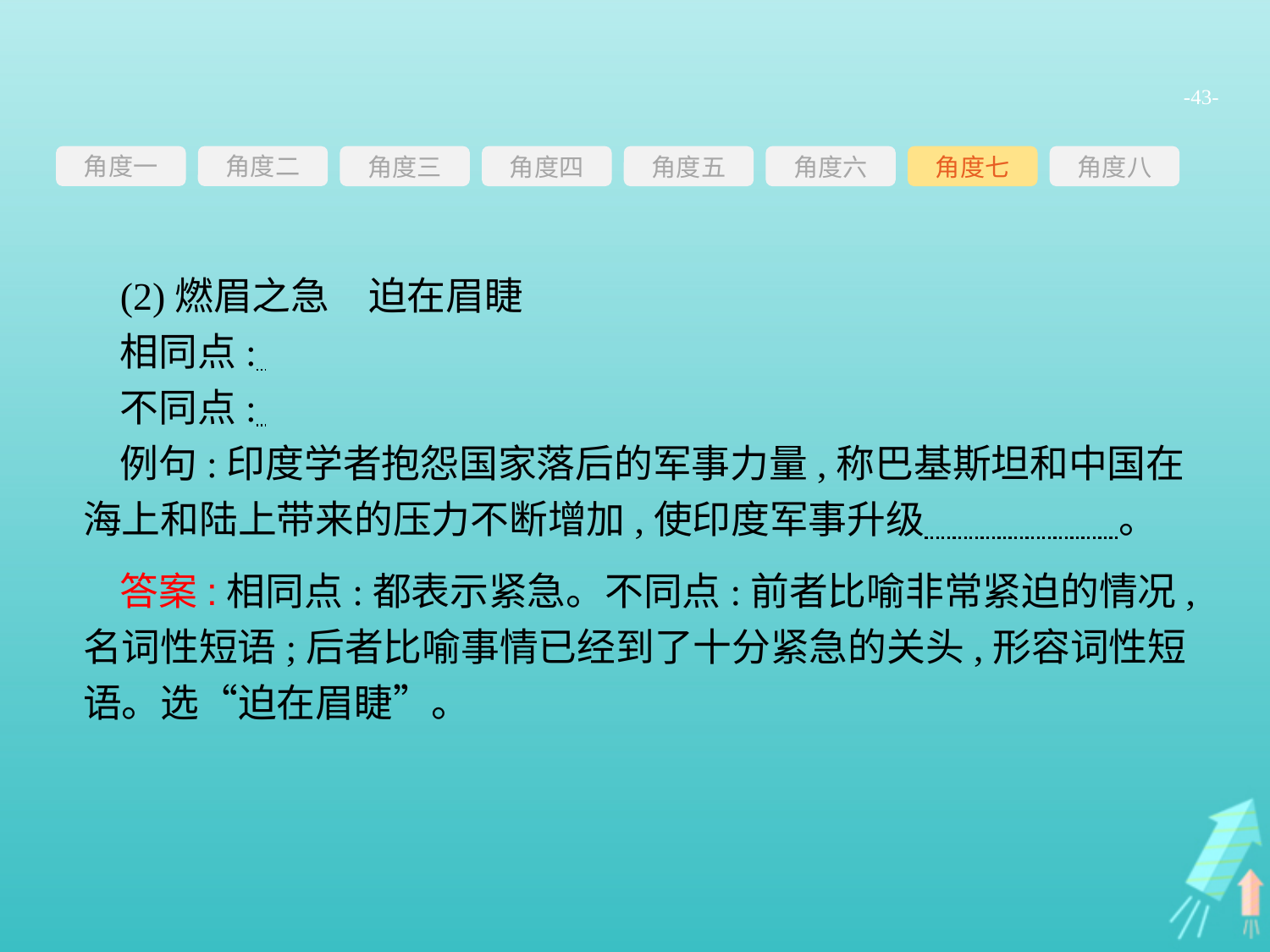

-43-
角度一
角度三
角度四
角度五
角度六
角度七
角度八
角度二
(2)燃眉之急　迫在眉睫
相同点:
不同点:
例句:印度学者抱怨国家落后的军事力量,称巴基斯坦和中国在海上和陆上带来的压力不断增加,使印度军事升级　　　　　。
答案:相同点:都表示紧急。不同点:前者比喻非常紧迫的情况,名词性短语;后者比喻事情已经到了十分紧急的关头,形容词性短语。选“迫在眉睫”。